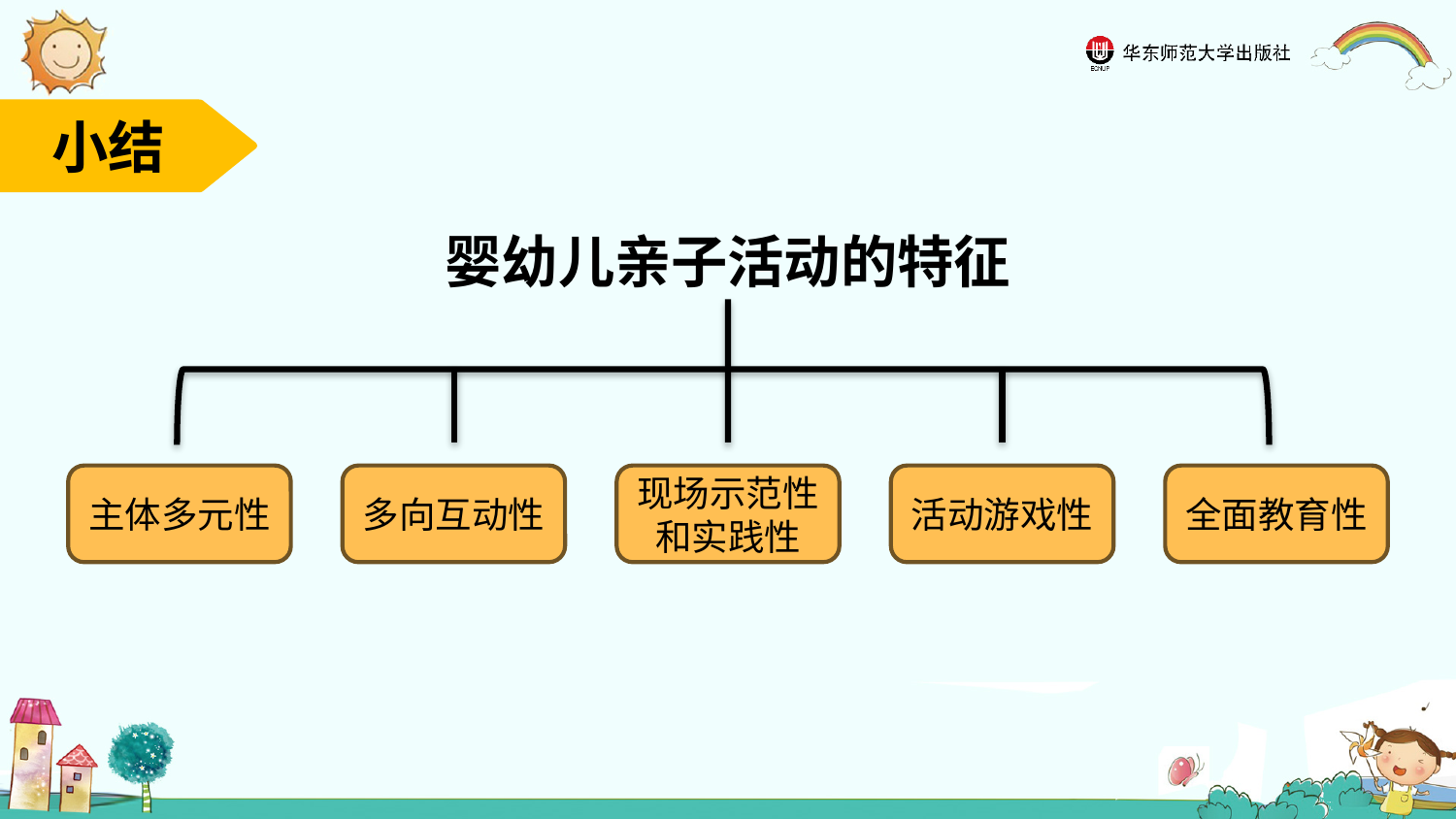

小结
婴幼儿亲子活动的特征
主体多元性
多向互动性
现场示范性和实践性
活动游戏性
全面教育性